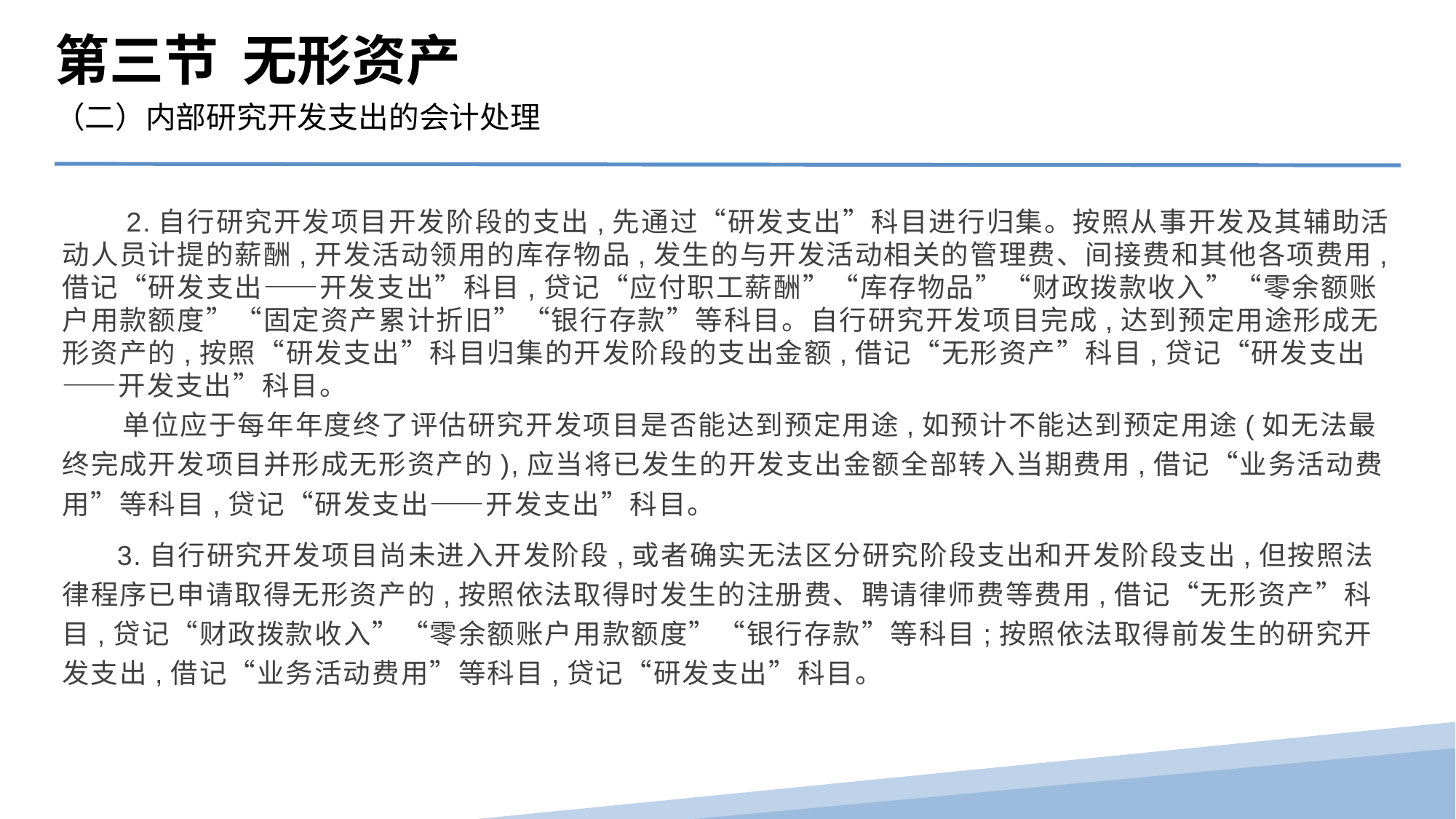

第三节  无形资产
（二）内部研究开发支出的会计处理
       2.自行研究开发项目开发阶段的支出,先通过“研发支出”科目进行归集。按照从事开发及其辅助活动人员计提的薪酬,开发活动领用的库存物品,发生的与开发活动相关的管理费、间接费和其他各项费用,借记“研发支出——开发支出”科目,贷记“应付职工薪酬”“库存物品”“财政拨款收入”“零余额账户用款额度”“固定资产累计折旧”“银行存款”等科目。自行研究开发项目完成,达到预定用途形成无形资产的,按照“研发支出”科目归集的开发阶段的支出金额,借记“无形资产”科目,贷记“研发支出——开发支出”科目。
       单位应于每年年度终了评估研究开发项目是否能达到预定用途,如预计不能达到预定用途(如无法最终完成开发项目并形成无形资产的),应当将已发生的开发支出金额全部转入当期费用,借记“业务活动费用”等科目,贷记“研发支出——开发支出”科目。
      3.自行研究开发项目尚未进入开发阶段,或者确实无法区分研究阶段支出和开发阶段支出,但按照法律程序已申请取得无形资产的,按照依法取得时发生的注册费、聘请律师费等费用,借记“无形资产”科目,贷记“财政拨款收入”“零余额账户用款额度”“银行存款”等科目;按照依法取得前发生的研究开发支出,借记“业务活动费用”等科目,贷记“研发支出”科目。